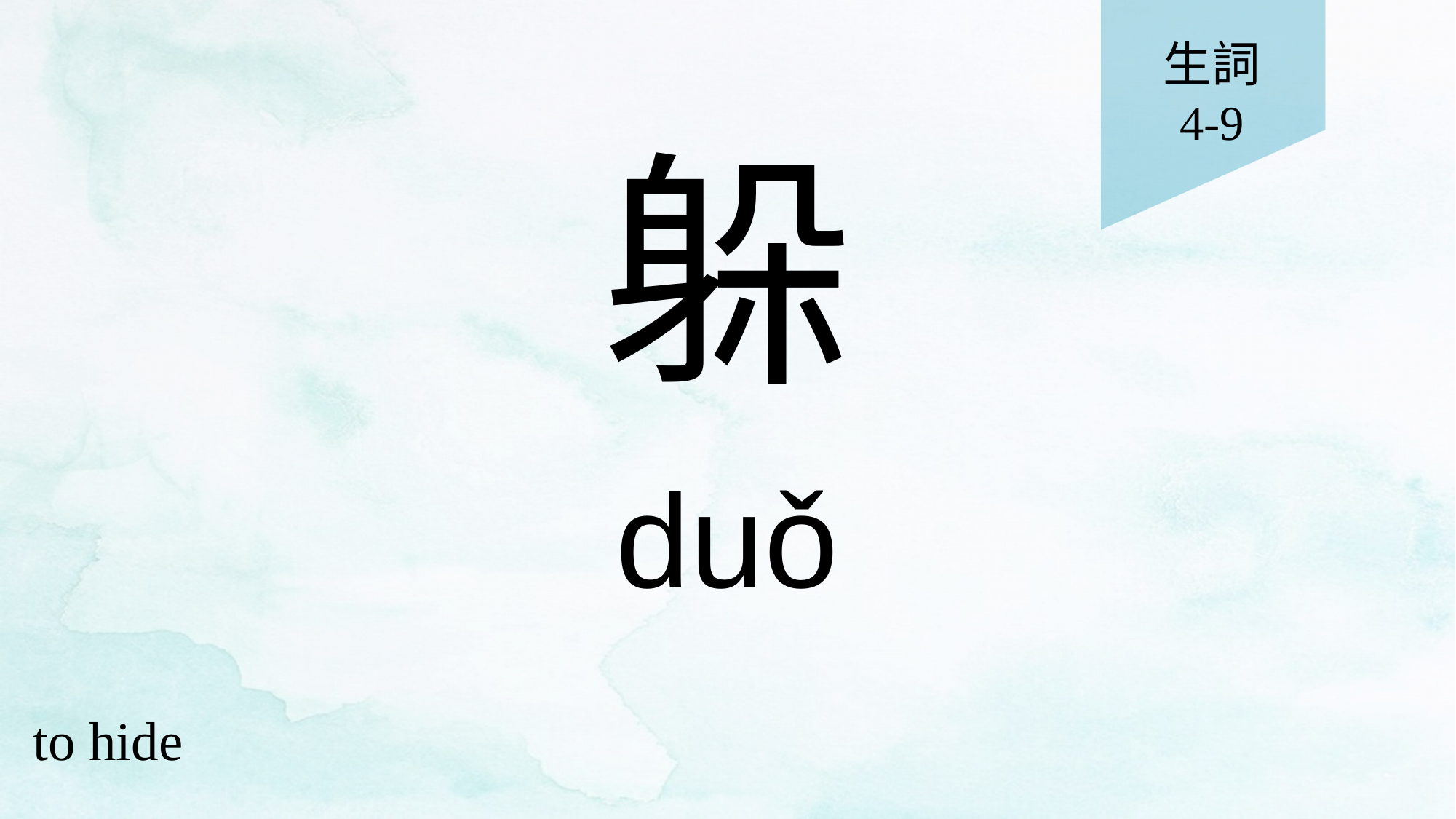

生詞
4-9
# 躲
duǒ
to hide